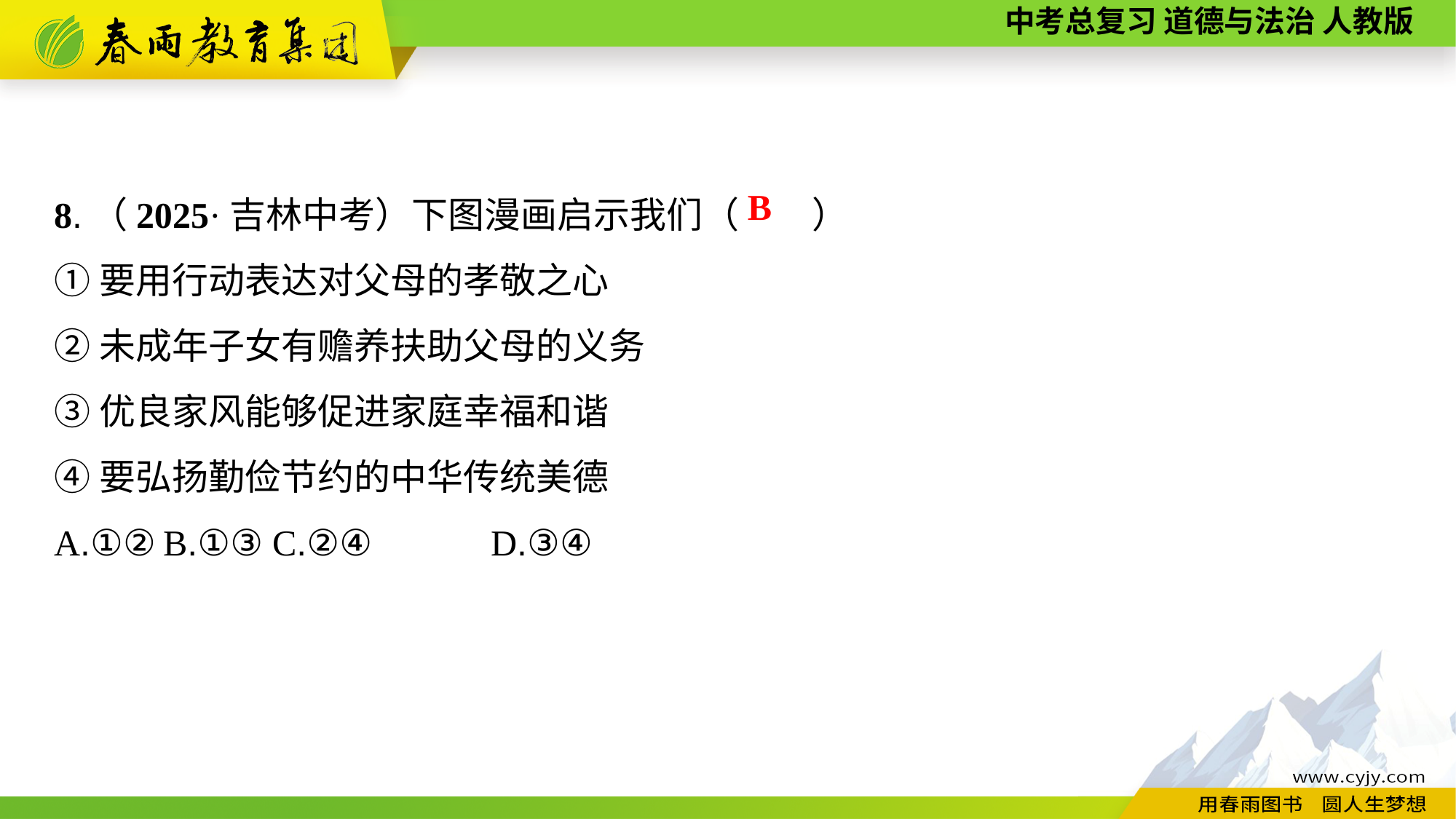

8.（2025·吉林中考）下图漫画启示我们（　　）
①要用行动表达对父母的孝敬之心
②未成年子女有赡养扶助父母的义务
③优良家风能够促进家庭幸福和谐
④要弘扬勤俭节约的中华传统美德
A.①②	B.①③	C.②④		D.③④
B